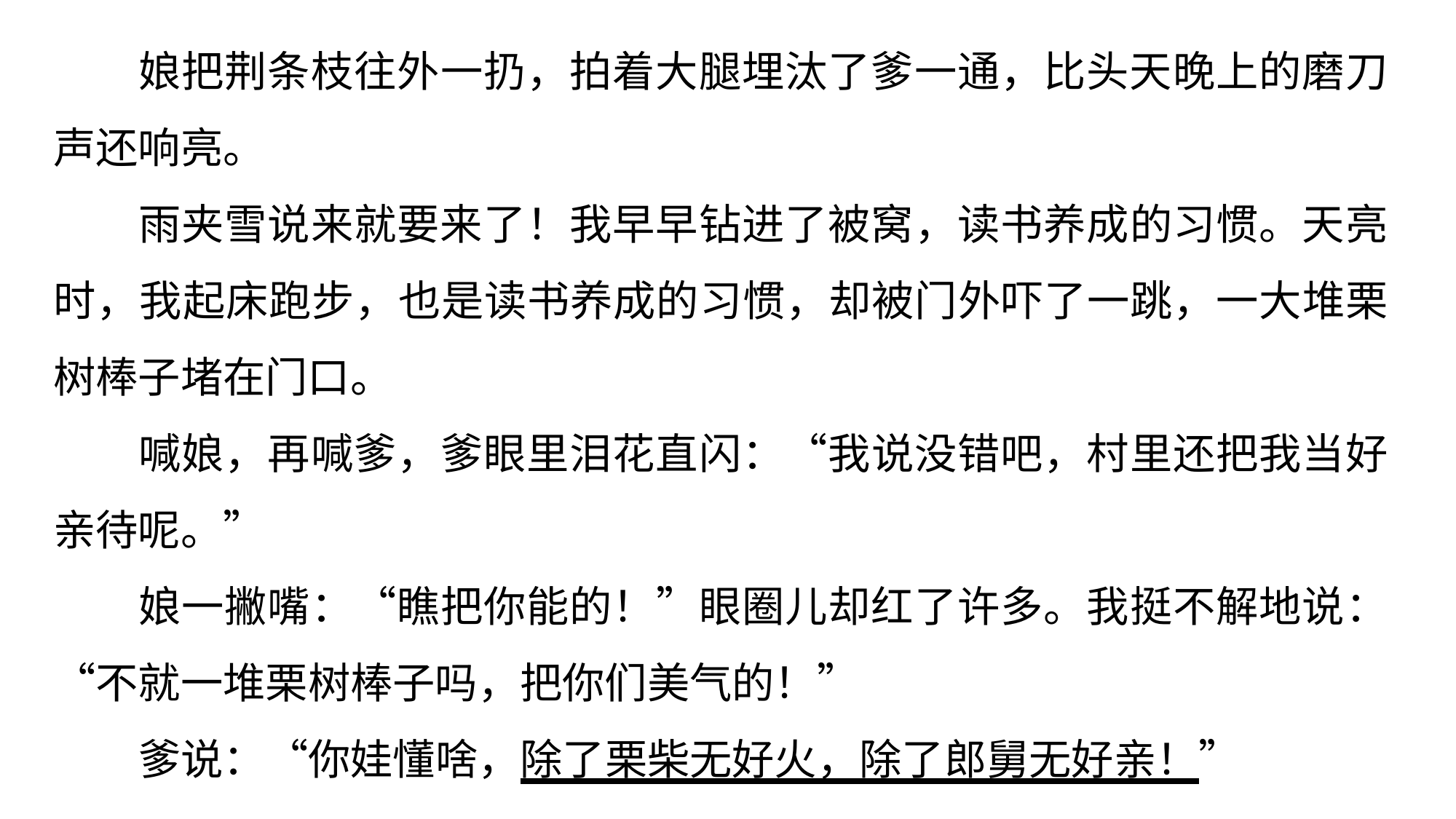

娘把荆条枝往外一扔，拍着大腿埋汰了爹一通，比头天晚上的磨刀声还响亮。
雨夹雪说来就要来了！我早早钻进了被窝，读书养成的习惯。天亮时，我起床跑步，也是读书养成的习惯，却被门外吓了一跳，一大堆栗树棒子堵在门口。
喊娘，再喊爹，爹眼里泪花直闪：“我说没错吧，村里还把我当好亲待呢。”
娘一撇嘴：“瞧把你能的！”眼圈儿却红了许多。我挺不解地说：“不就一堆栗树棒子吗，把你们美气的！”
爹说：“你娃懂啥，除了栗柴无好火，除了郎舅无好亲！”